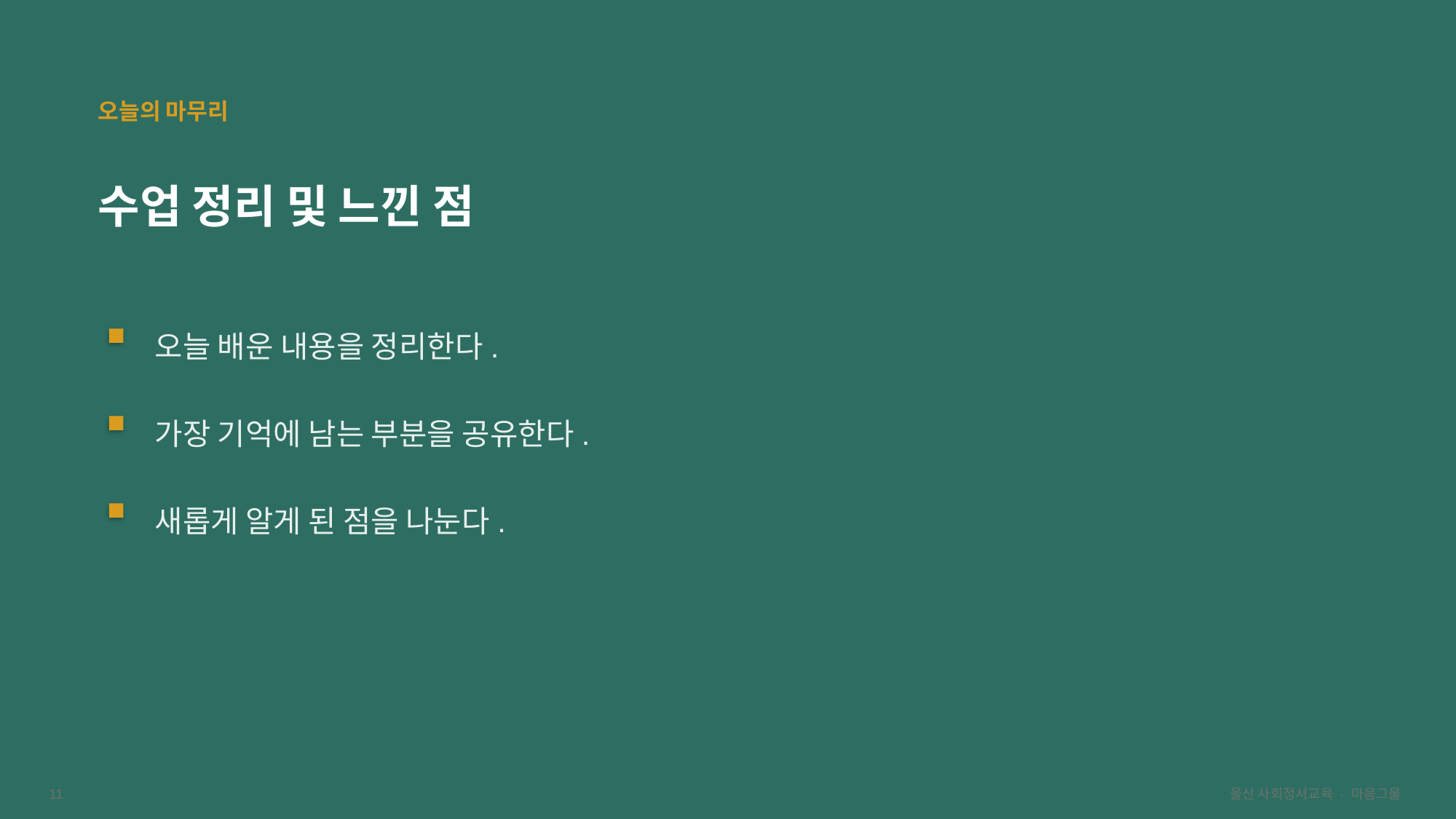

오늘의 마무리
수업 정리 및 느낀 점
오늘 배운 내용을 정리한다.

가장 기억에 남는 부분을 공유한다.

새롭게 알게 된 점을 나눈다.

11
울산 사회정서교육 · 마음그물